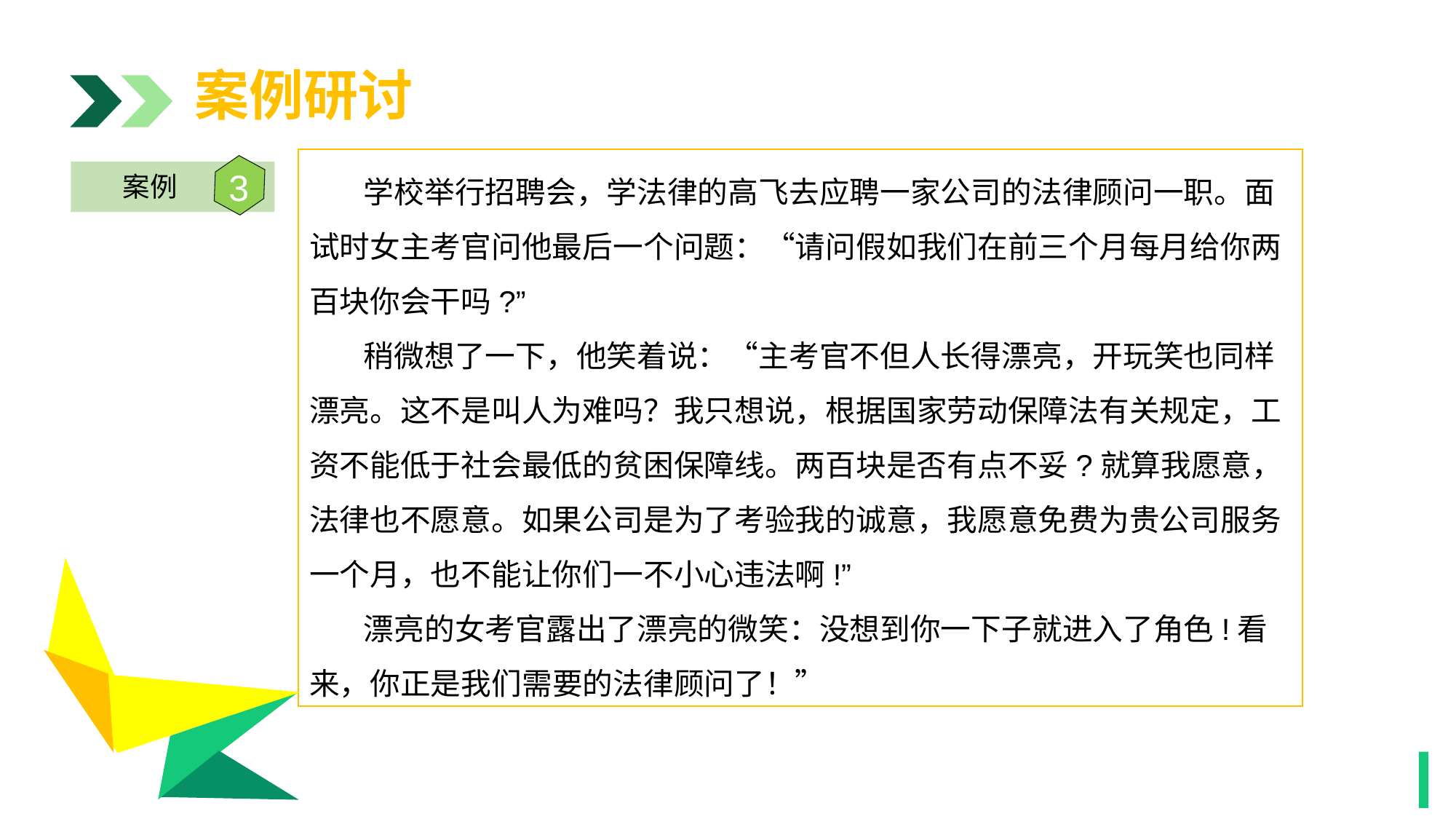

案例研讨

       学校举行招聘会，学法律的高飞去应聘一家公司的法律顾问一职。面试时女主考官问他最后一个问题：“请问假如我们在前三个月每月给你两百块你会干吗?”
       稍微想了一下，他笑着说：“主考官不但人长得漂亮，开玩笑也同样漂亮。这不是叫人为难吗？我只想说，根据国家劳动保障法有关规定，工资不能低于社会最低的贫困保障线。两百块是否有点不妥?就算我愿意，法律也不愿意。如果公司是为了考验我的诚意，我愿意免费为贵公司服务一个月，也不能让你们一不小心违法啊!”
       漂亮的女考官露出了漂亮的微笑：没想到你一下子就进入了角色!看来，你正是我们需要的法律顾问了！”
3

案例
1

1
5